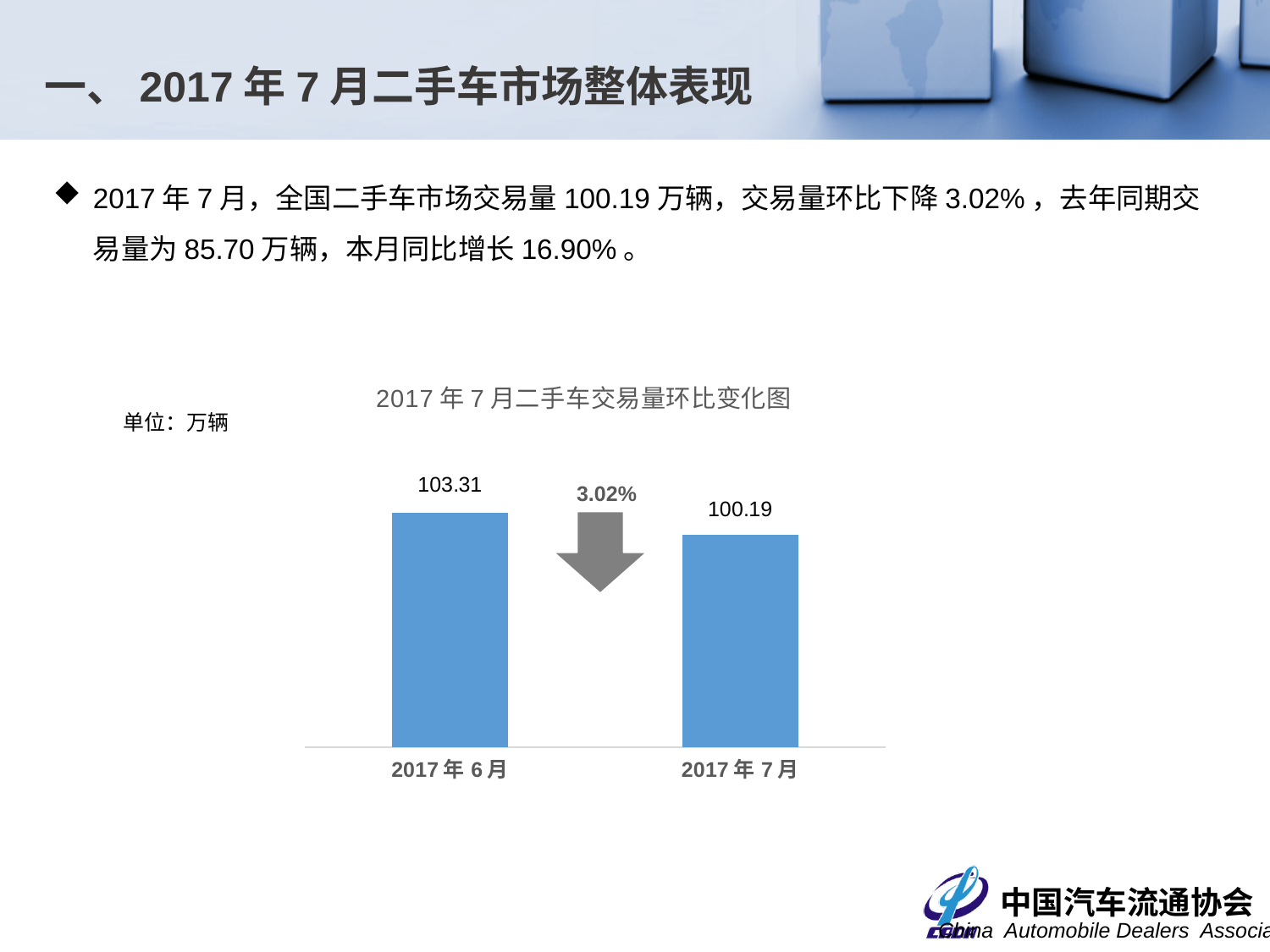

一、2017年7月二手车市场整体表现
2017年7月，全国二手车市场交易量100.19万辆，交易量环比下降3.02%，去年同期交易量为85.70万辆，本月同比增长16.90%。

### Chart: 2017年7月二手车交易量环比变化图

| Category |  |
|---|---|
| 42887 | 103.30579999999998 |
| 42917 | 100.18569999999998 |
单位：万辆
3.02%